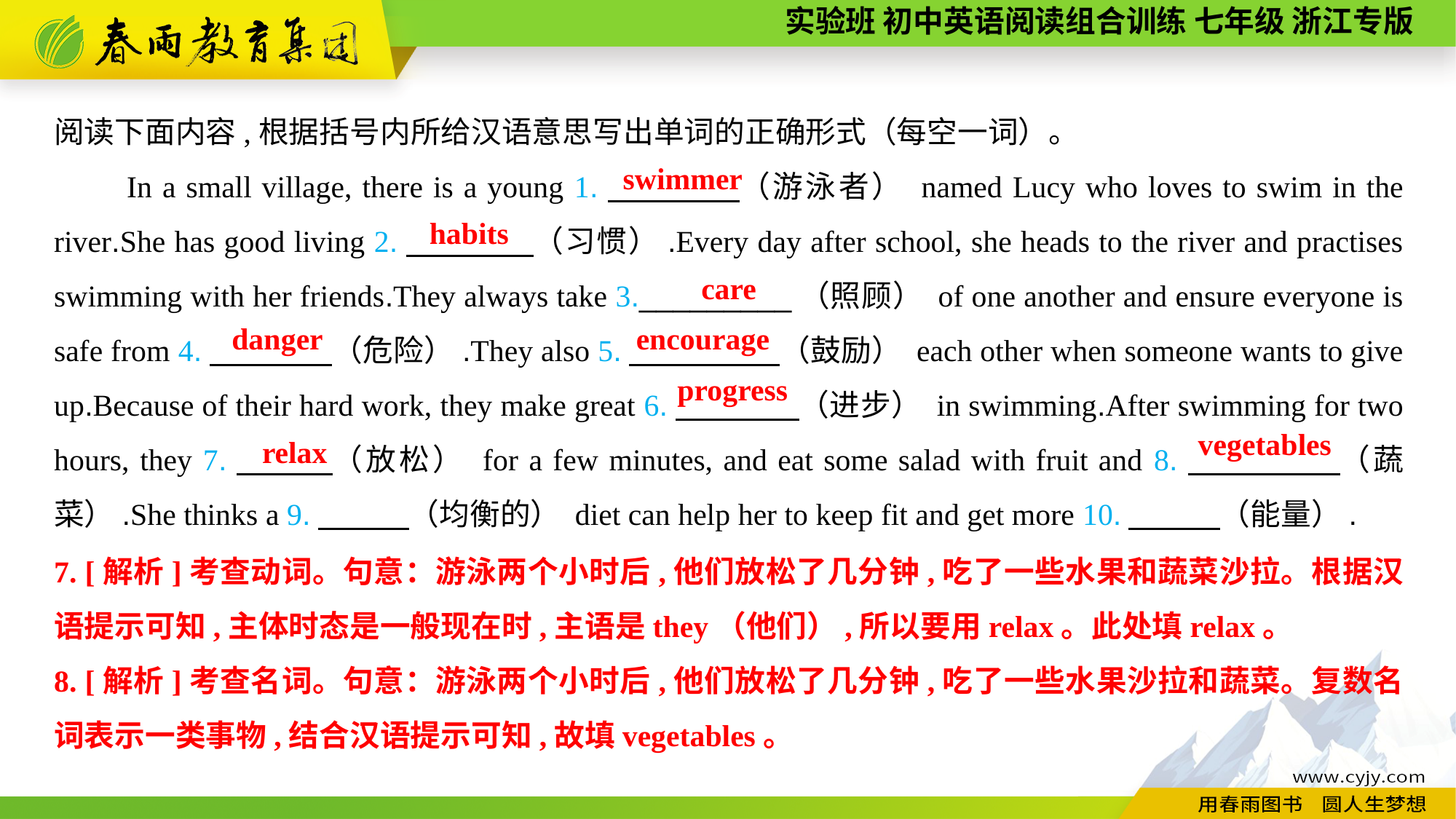

阅读下面内容,根据括号内所给汉语意思写出单词的正确形式（每空一词）。
In a small village, there is a young 1.　　　　（游泳者） named Lucy who loves to swim in the river.She has good living 2.　　　　（习惯）.Every day after school, she heads to the river and practises swimming with her friends.They always take 3._________（照顾） of one another and ensure everyone is safe from 4.　　　　（危险）.They also 5.　　　　    （鼓励） each other when someone wants to give up.Because of their hard work, they make great 6.　　　　（进步） in swimming.After swimming for two hours, they 7.　　   （放松） for a few minutes, and eat some salad with fruit and 8.　　　　  （蔬菜）.She thinks a 9.　　　（均衡的） diet can help her to keep fit and get more 10.　　　（能量）.
swimmer
habits
care
danger
encourage
progress
vegetables
relax
7. [解析]考查动词。句意：游泳两个小时后,他们放松了几分钟,吃了一些水果和蔬菜沙拉。根据汉语提示可知,主体时态是一般现在时,主语是they（他们）,所以要用relax。此处填relax。
8. [解析]考查名词。句意：游泳两个小时后,他们放松了几分钟,吃了一些水果沙拉和蔬菜。复数名词表示一类事物,结合汉语提示可知,故填vegetables。